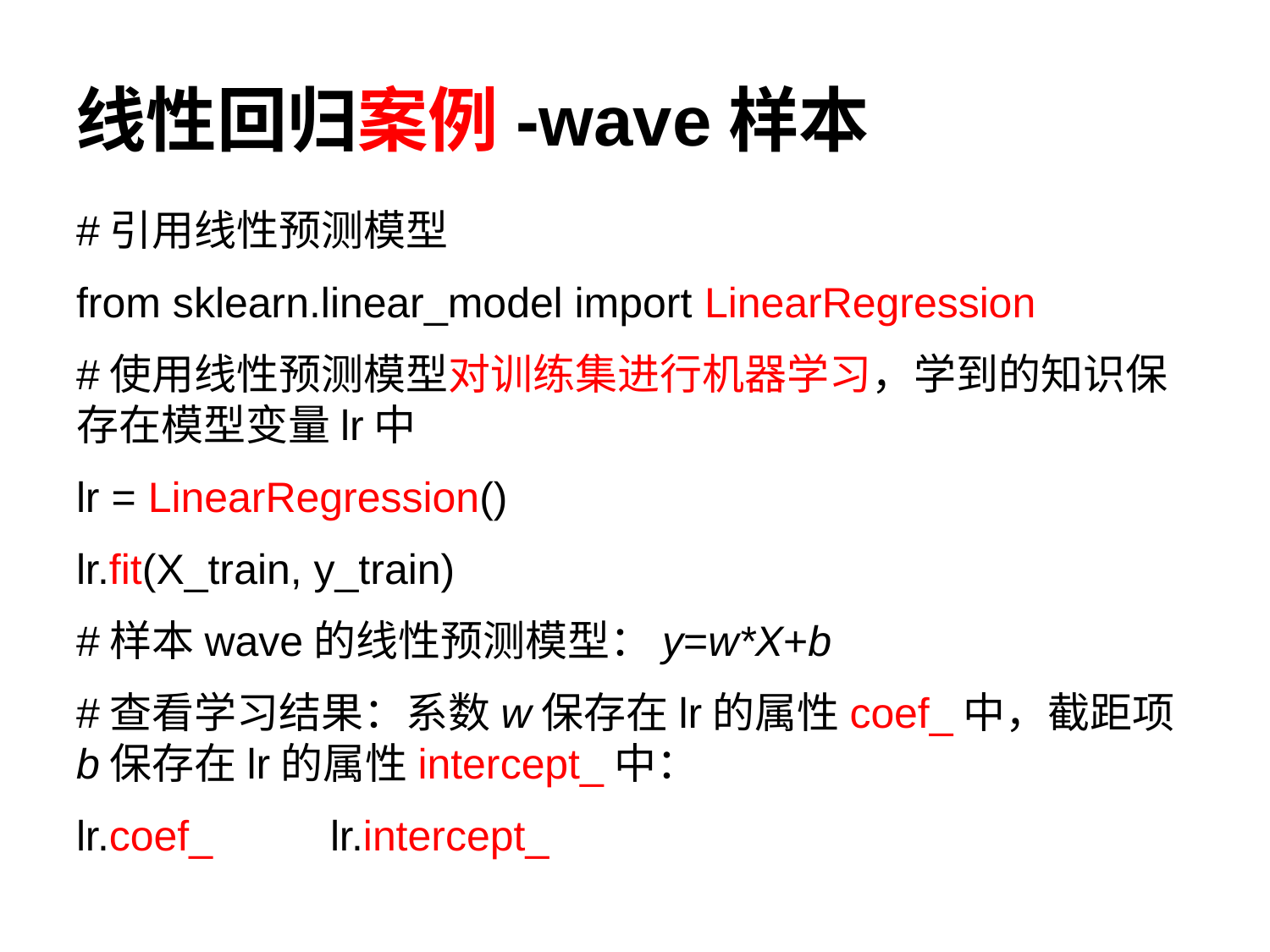

# 线性回归案例-wave样本
#引用线性预测模型
from sklearn.linear_model import LinearRegression
#使用线性预测模型对训练集进行机器学习，学到的知识保存在模型变量lr中
lr = LinearRegression()
lr.fit(X_train, y_train)
#样本wave的线性预测模型：y=w*X+b
#查看学习结果：系数w保存在lr的属性coef_中，截距项b保存在lr的属性intercept_中：
lr.coef_	lr.intercept_